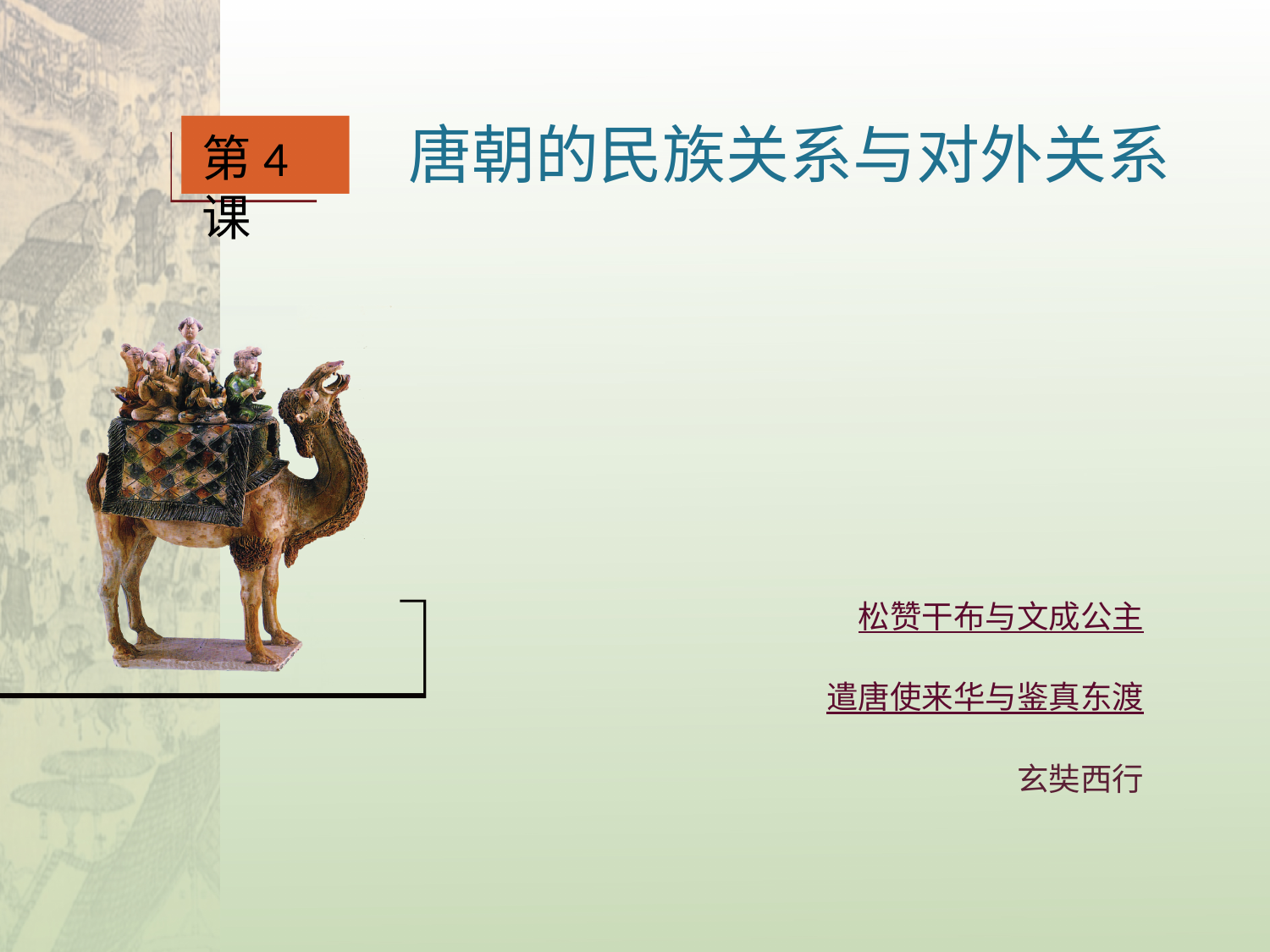

唐朝的民族关系与对外关系
第4课
松赞干布与文成公主
遣唐使来华与鉴真东渡
玄奘西行